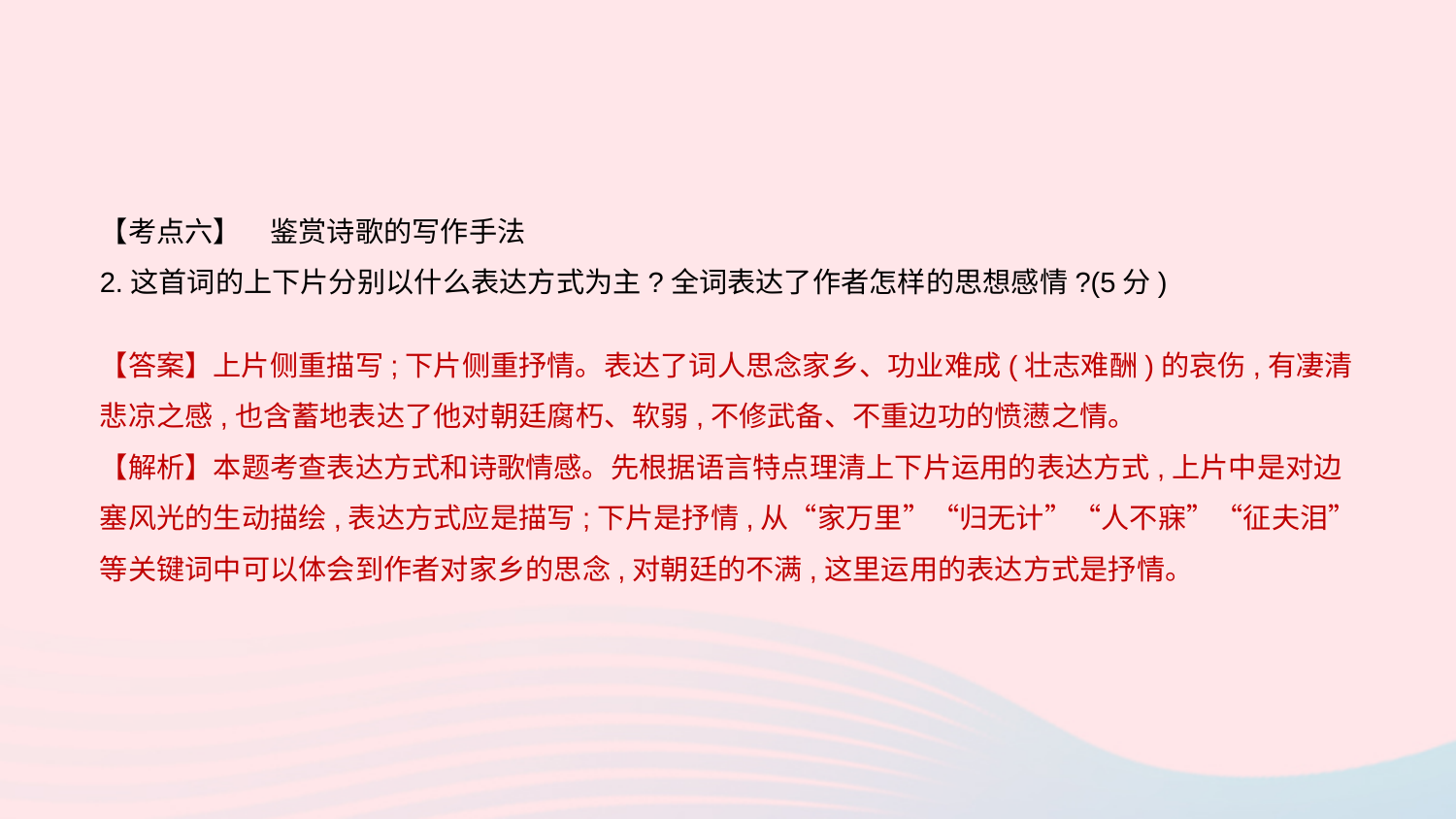

【考点六】　鉴赏诗歌的写作手法
2.这首词的上下片分别以什么表达方式为主?全词表达了作者怎样的思想感情?(5分)
【答案】上片侧重描写;下片侧重抒情。表达了词人思念家乡、功业难成(壮志难酬)的哀伤,有凄清悲凉之感,也含蓄地表达了他对朝廷腐朽、软弱,不修武备、不重边功的愤懑之情。
【解析】本题考查表达方式和诗歌情感。先根据语言特点理清上下片运用的表达方式,上片中是对边塞风光的生动描绘,表达方式应是描写;下片是抒情,从“家万里”“归无计”“人不寐”“征夫泪”等关键词中可以体会到作者对家乡的思念,对朝廷的不满,这里运用的表达方式是抒情。